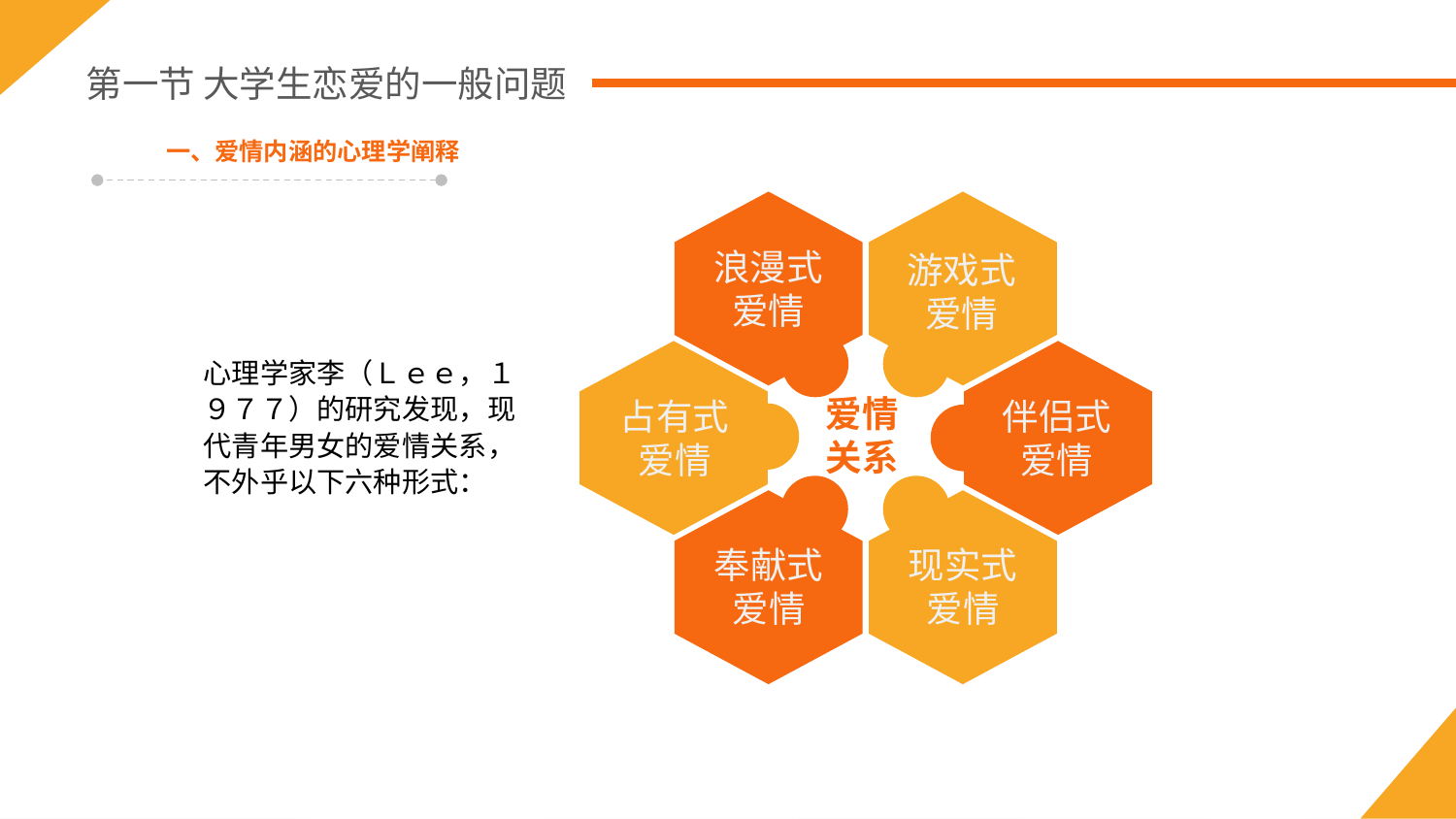

第一节 大学生恋爱的一般问题
一、爱情内涵的心理学阐释

浪漫式
爱情
游戏式
爱情

心理学家李（Ｌｅｅ，１９７７）的研究发现，现代青年男女的爱情关系，不外乎以下六种形式：
占有式
爱情
伴侣式
爱情
爱情
关系

奉献式
爱情
现实式
爱情